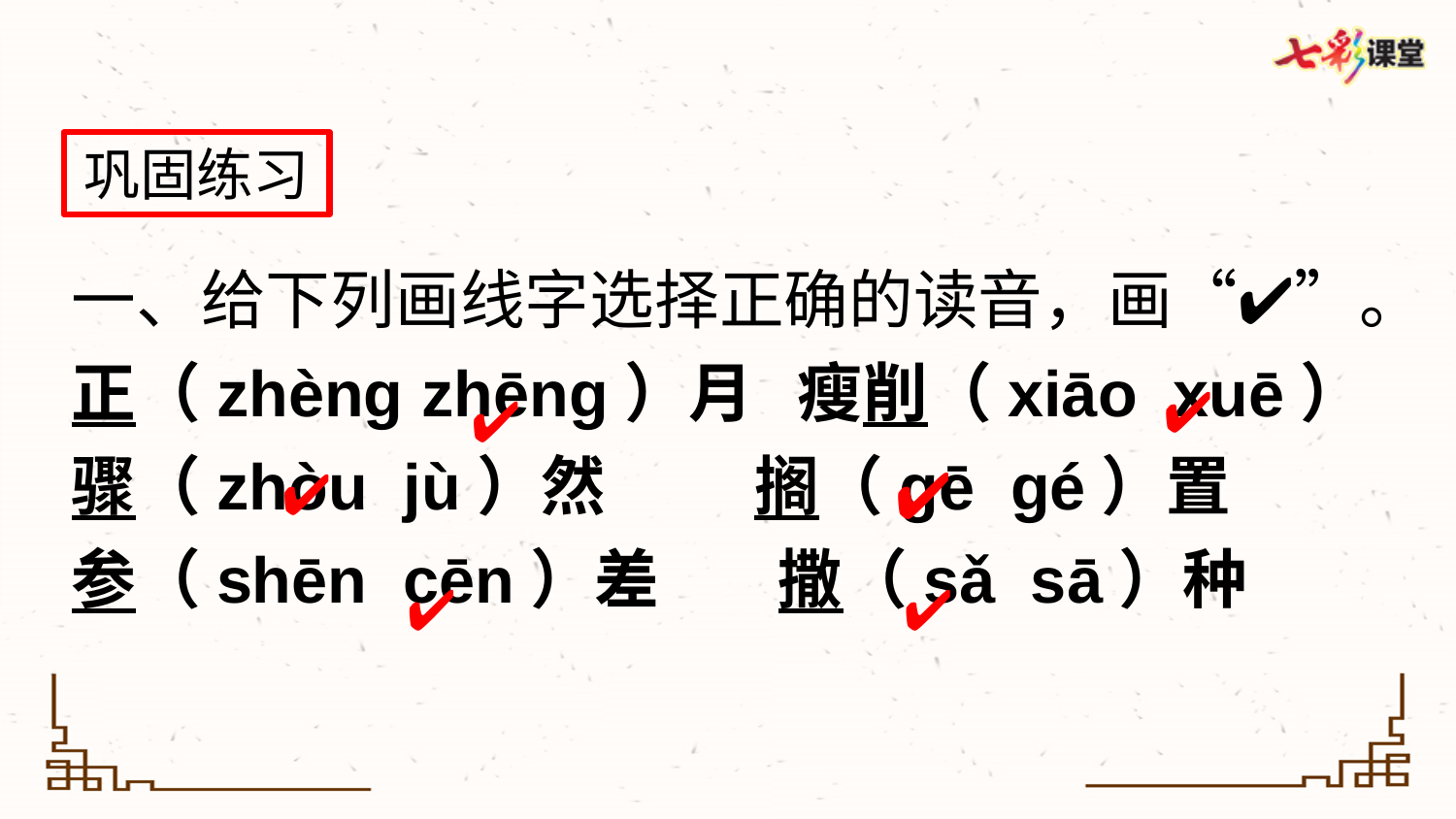

巩固练习
一、给下列画线字选择正确的读音，画“✔”。
正（zhèng zhēng）月   瘦削（xiāo  xuē）
骤（zhòu  jù）然          搁（gē  gé）置
参（shēn  cēn）差        撒（sǎ  sā）种
✔
✔
✔
✔
✔
✔